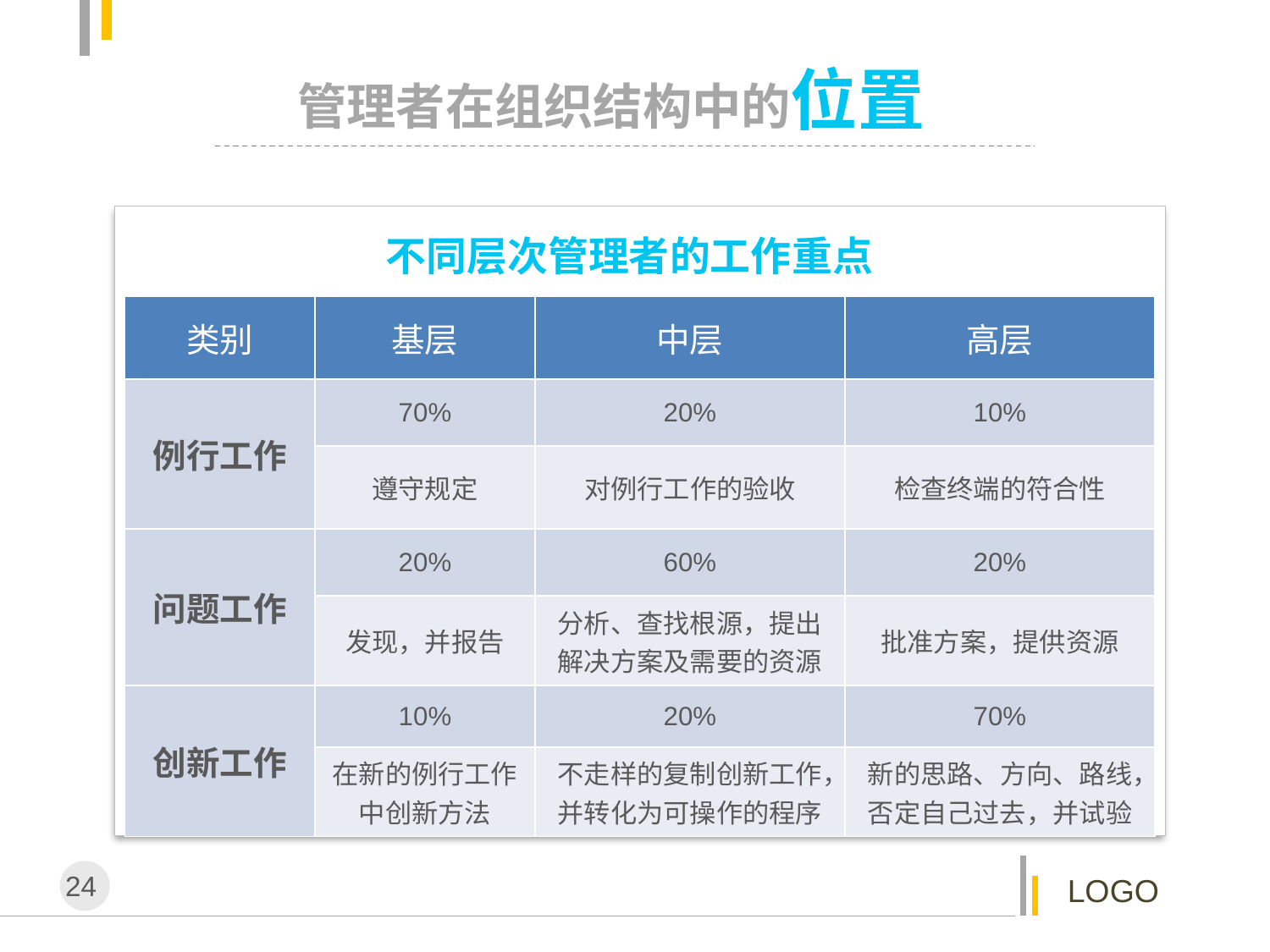

管理者在组织结构中的位置

不同层次管理者的工作重点
| 类别 | 基层 | 中层 | 高层 |
| --- | --- | --- | --- |
| 例行工作 | 70% | 20% | 10% |
|  | 遵守规定 | 对例行工作的验收 | 检查终端的符合性 |
| 问题工作 | 20% | 60% | 20% |
|  | 发现，并报告 | 分析、查找根源，提出解决方案及需要的资源 | 批准方案，提供资源 |
| 创新工作 | 10% | 20% | 70% |
|  | 在新的例行工作中创新方法 | 不走样的复制创新工作，并转化为可操作的程序 | 新的思路、方向、路线，否定自己过去，并试验 |